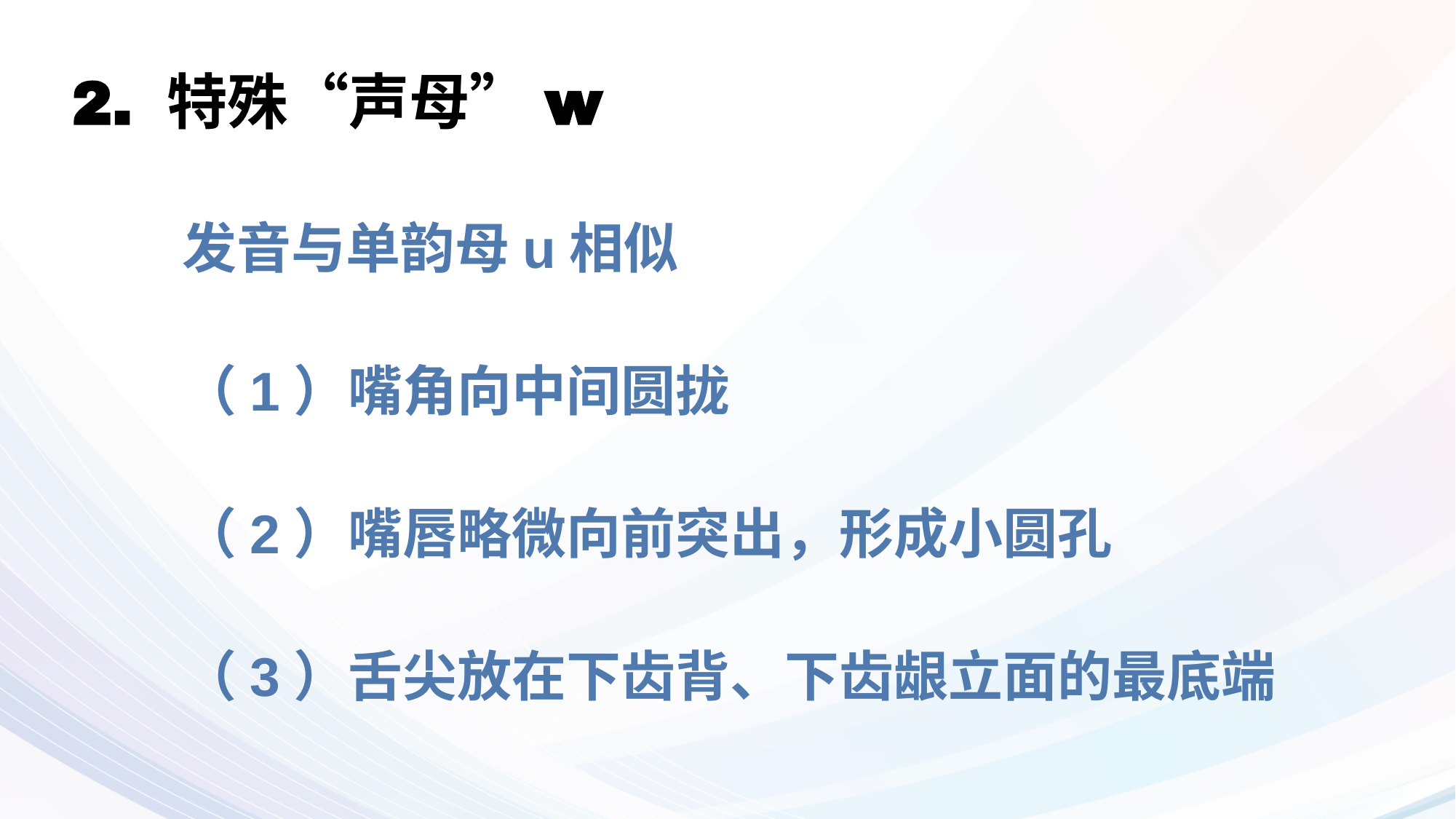

# 2. 特殊“声母”w
    发音与单韵母u相似

    （1）嘴角向中间圆拢

    （2）嘴唇略微向前突出，形成小圆孔

    （3）舌尖放在下齿背、下齿龈立面的最底端